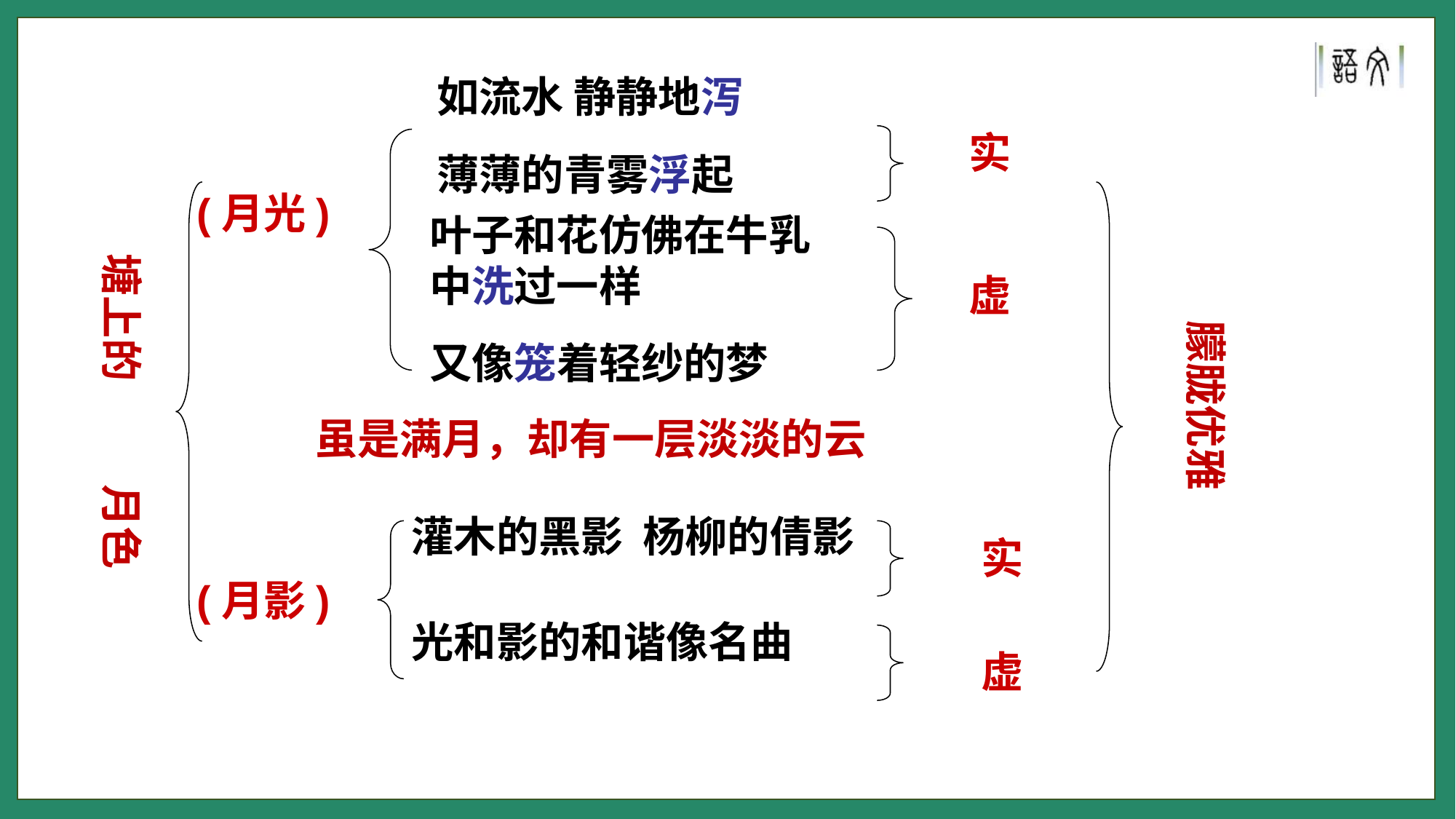

如流水 静静地泻
薄薄的青雾浮起
实

(月光)

(月影)

叶子和花仿佛在牛乳中洗过一样
又像笼着轻纱的梦

塘上的
虚
朦胧优雅
虽是满月，却有一层淡淡的云
 月色
灌木的黑影  杨柳的倩影

实
光和影的和谐像名曲

虚